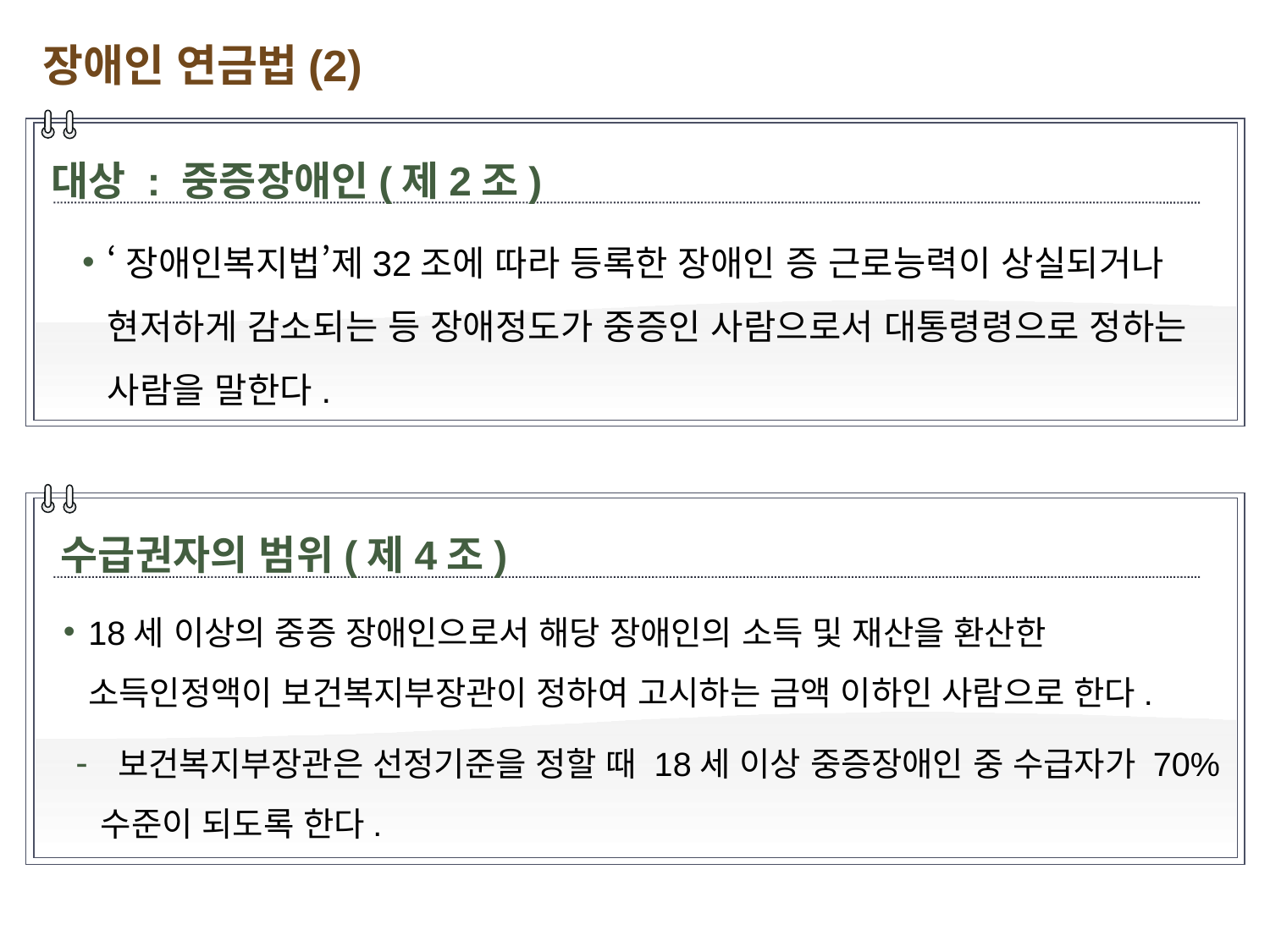

장애인 연금법(2)

대상 : 중증장애인(제2조)

‘장애인복지법’제32조에 따라 등록한 장애인 증 근로능력이 상실되거나 현저하게 감소되는 등 장애정도가 중증인 사람으로서 대통령령으로 정하는 사람을 말한다.

수급권자의 범위(제4조)

18세 이상의 중증 장애인으로서 해당 장애인의 소득 및 재산을 환산한 소득인정액이 보건복지부장관이 정하여 고시하는 금액 이하인 사람으로 한다.
 보건복지부장관은 선정기준을 정할 때 18세 이상 중증장애인 중 수급자가 70% 수준이 되도록 한다.